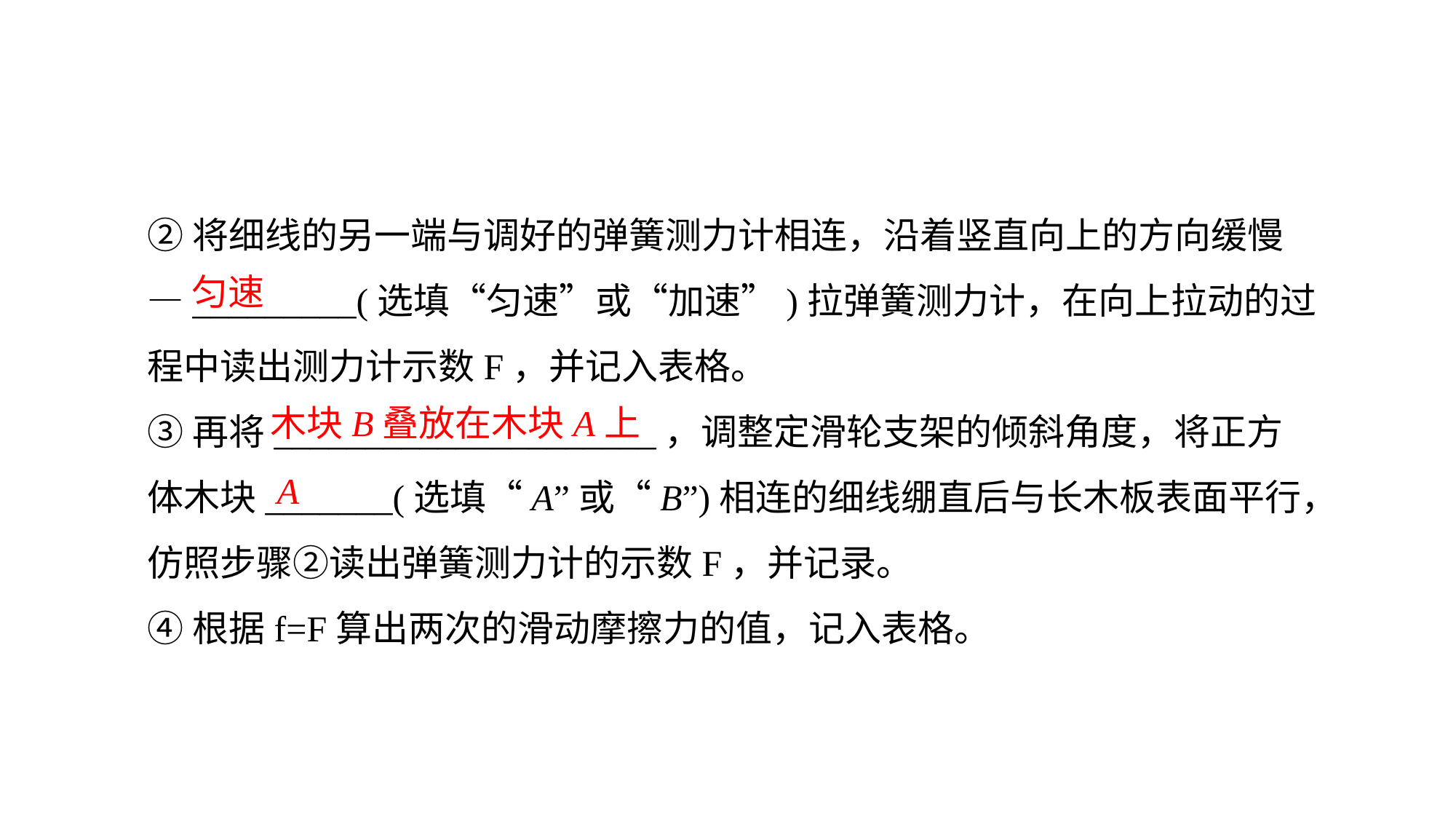

②将细线的另一端与调好的弹簧测力计相连，沿着竖直向上的方向缓慢—_________(选填“匀速”或“加速”)拉弹簧测力计，在向上拉动的过程中读出测力计示数F，并记入表格。
③再将_____________________，调整定滑轮支架的倾斜角度，将正方体木块_______(选填“A”或“B”)相连的细线绷直后与长木板表面平行，仿照步骤②读出弹簧测力计的示数F，并记录。
④根据f=F算出两次的滑动摩擦力的值，记入表格。
匀速
木块B叠放在木块A上
A